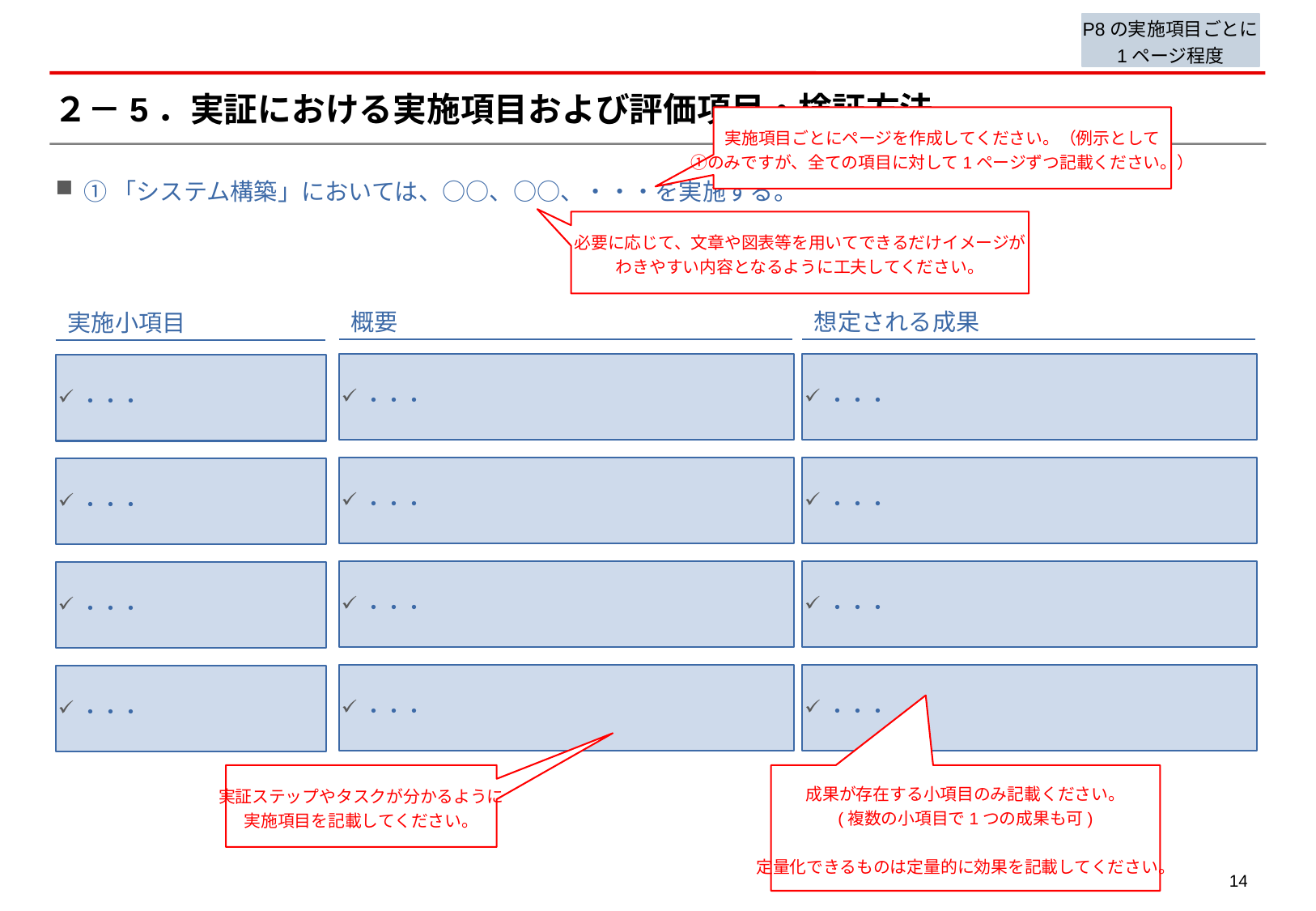

P8の実施項目ごとに
1ページ程度
# ２－5．実証における実施項目および評価項目・検証方法
実施項目ごとにページを作成してください。（例示として
①のみですが、全ての項目に対して1ページずつ記載ください。）
①「システム構築」においては、○○、○○、・・・を実施する。
必要に応じて、文章や図表等を用いてできるだけイメージが
わきやすい内容となるように工夫してください。
概要
想定される成果
実施小項目
・・・
・・・
・・・
・・・
・・・
・・・
・・・
・・・
・・・
・・・
・・・
・・・
実証ステップやタスクが分かるように
実施項目を記載してください。
成果が存在する小項目のみ記載ください。
(複数の小項目で1つの成果も可)

定量化できるものは定量的に効果を記載してください。